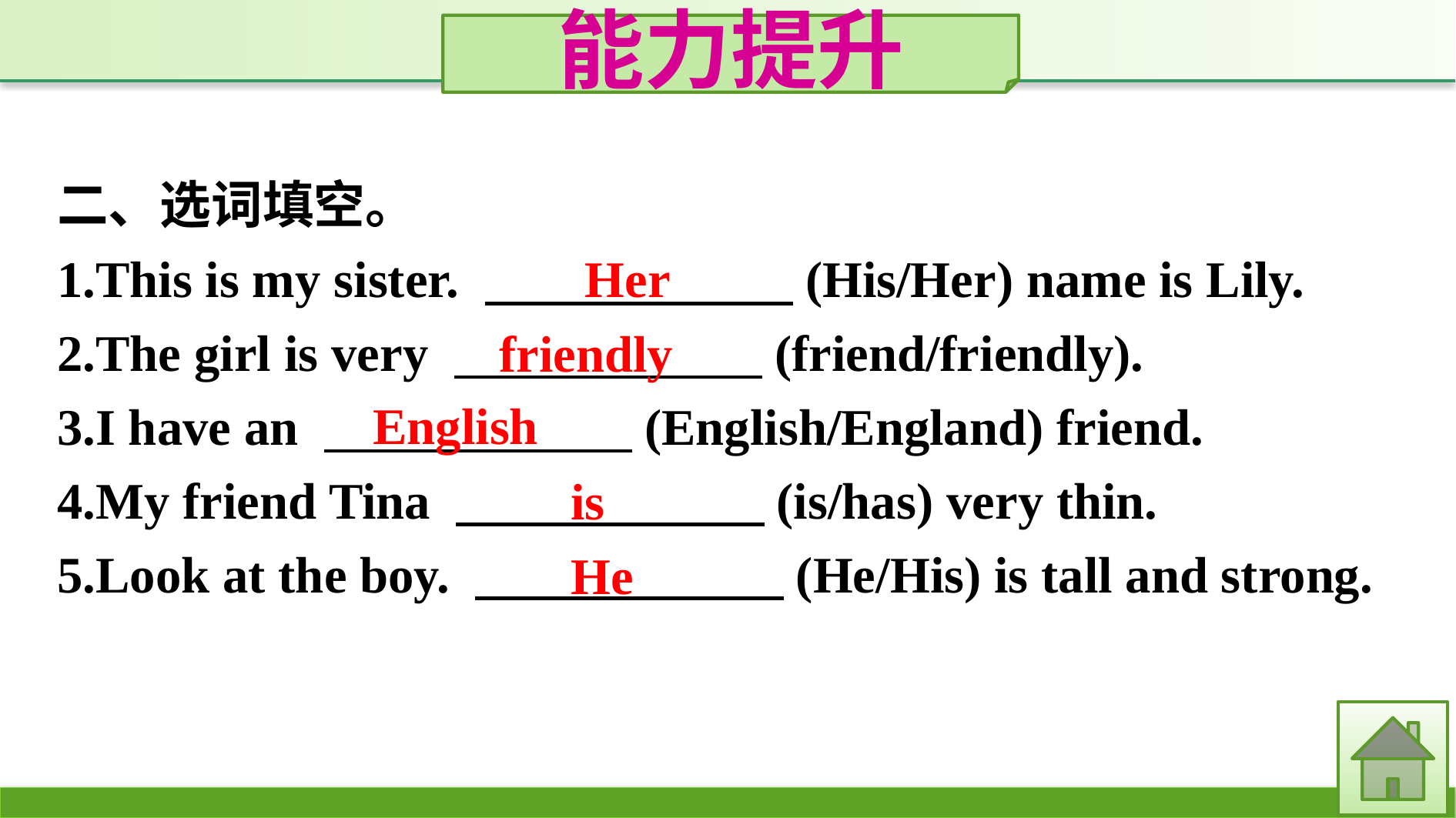

能力提升
二、选词填空。
1.This is my sister. 　　　　　　(His/Her) name is Lily.
2.The girl is very 　　　　　　(friend/friendly).
3.I have an 　　　　　　(English/England) friend.
4.My friend Tina 　　　　　　(is/has) very thin.
5.Look at the boy. 　　　　　　(He/His) is tall and strong.
Her
friendly
English
is
He